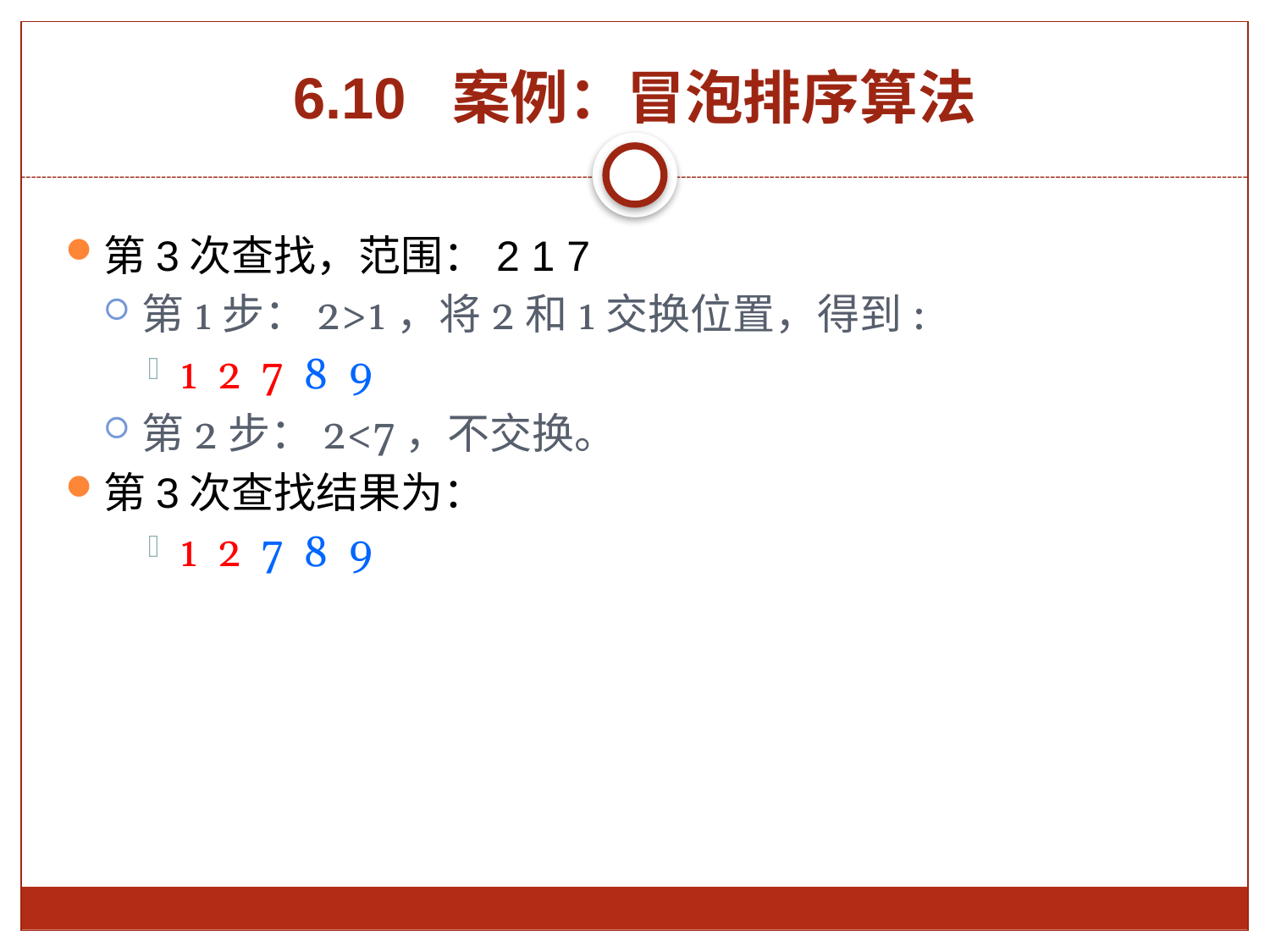

# 6.10  案例：冒泡排序算法
第3次查找，范围：2 1 7
第1步：2>1，将2和1交换位置，得到:
1  2  7  8  9
第2步：2<7，不交换。
第3次查找结果为：
1  2  7  8  9